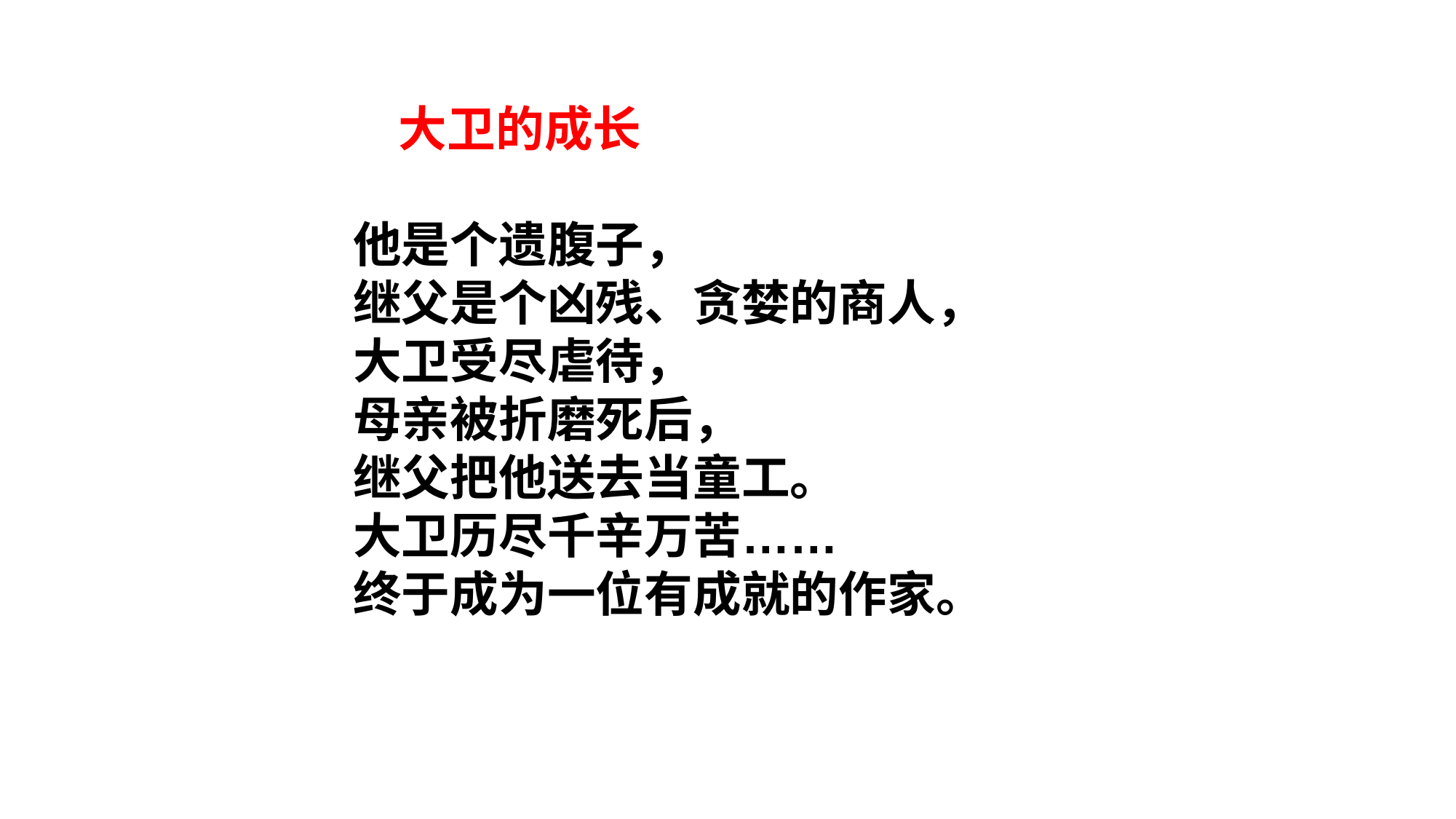

大卫的成长

他是个遗腹子，
继父是个凶残、贪婪的商人，
大卫受尽虐待，
母亲被折磨死后，
继父把他送去当童工。
大卫历尽千辛万苦……
终于成为一位有成就的作家。